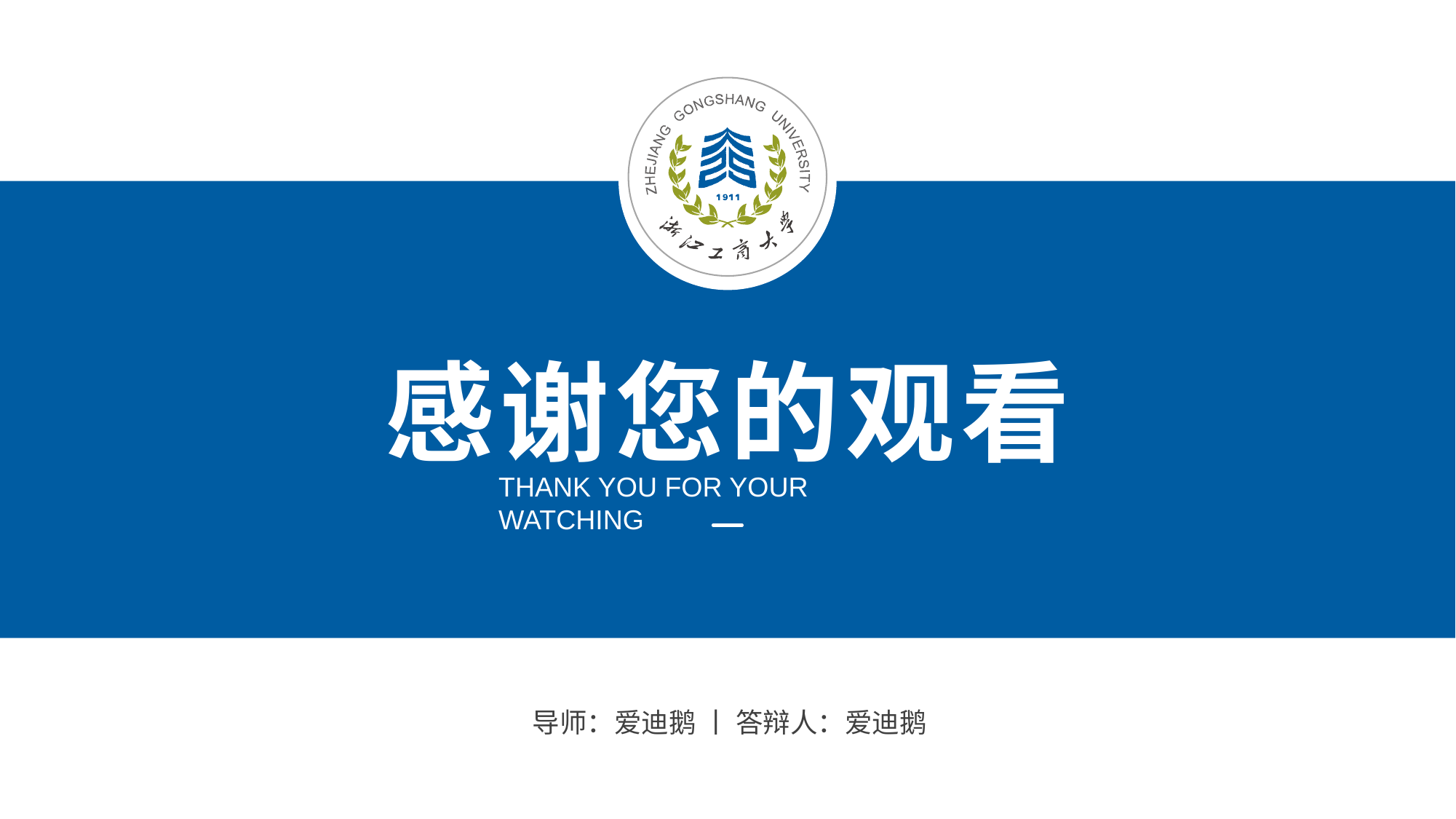

感谢您的观看
THANK YOU FOR YOUR WATCHING
导师：爱迪鹅 丨 答辩人：爱迪鹅